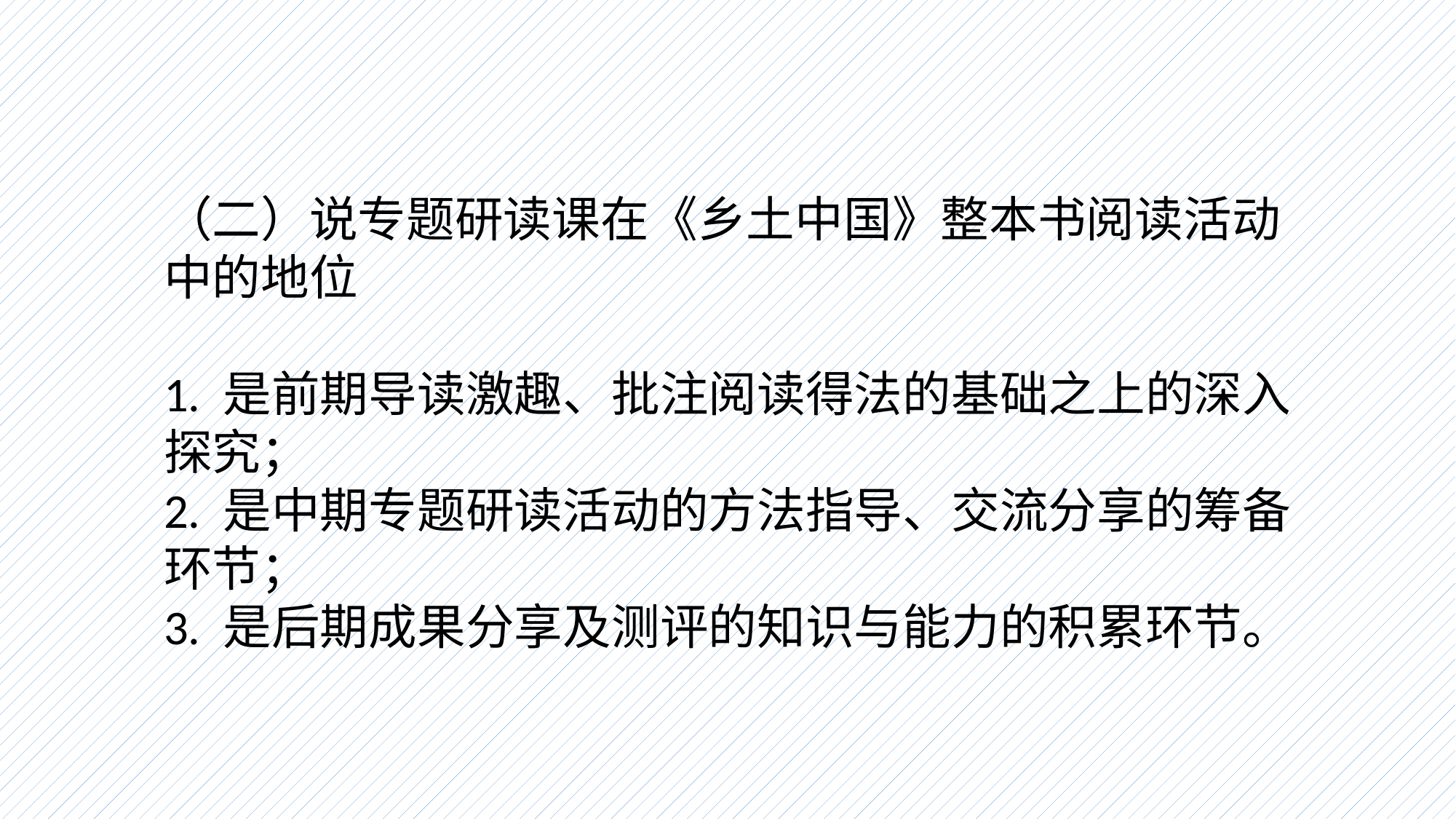

（二）说专题研读课在《乡土中国》整本书阅读活动中的地位

1. 是前期导读激趣、批注阅读得法的基础之上的深入探究；
2. 是中期专题研读活动的方法指导、交流分享的筹备环节；
3. 是后期成果分享及测评的知识与能力的积累环节。

#